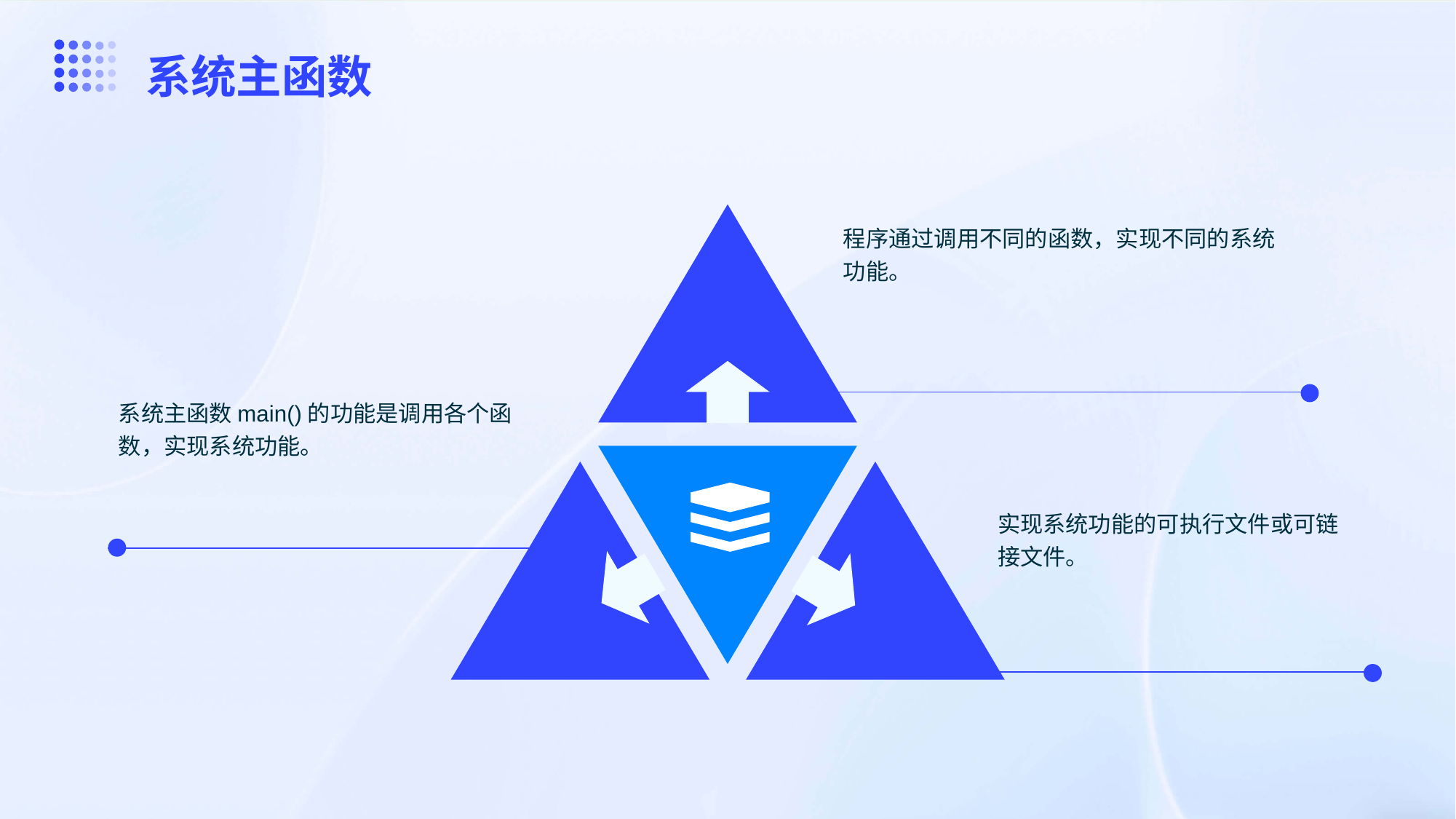

系统主函数

程序通过调用不同的函数，实现不同的系统功能。

系统主函数main()的功能是调用各个函数，实现系统功能。

实现系统功能的可执行文件或可链接文件。